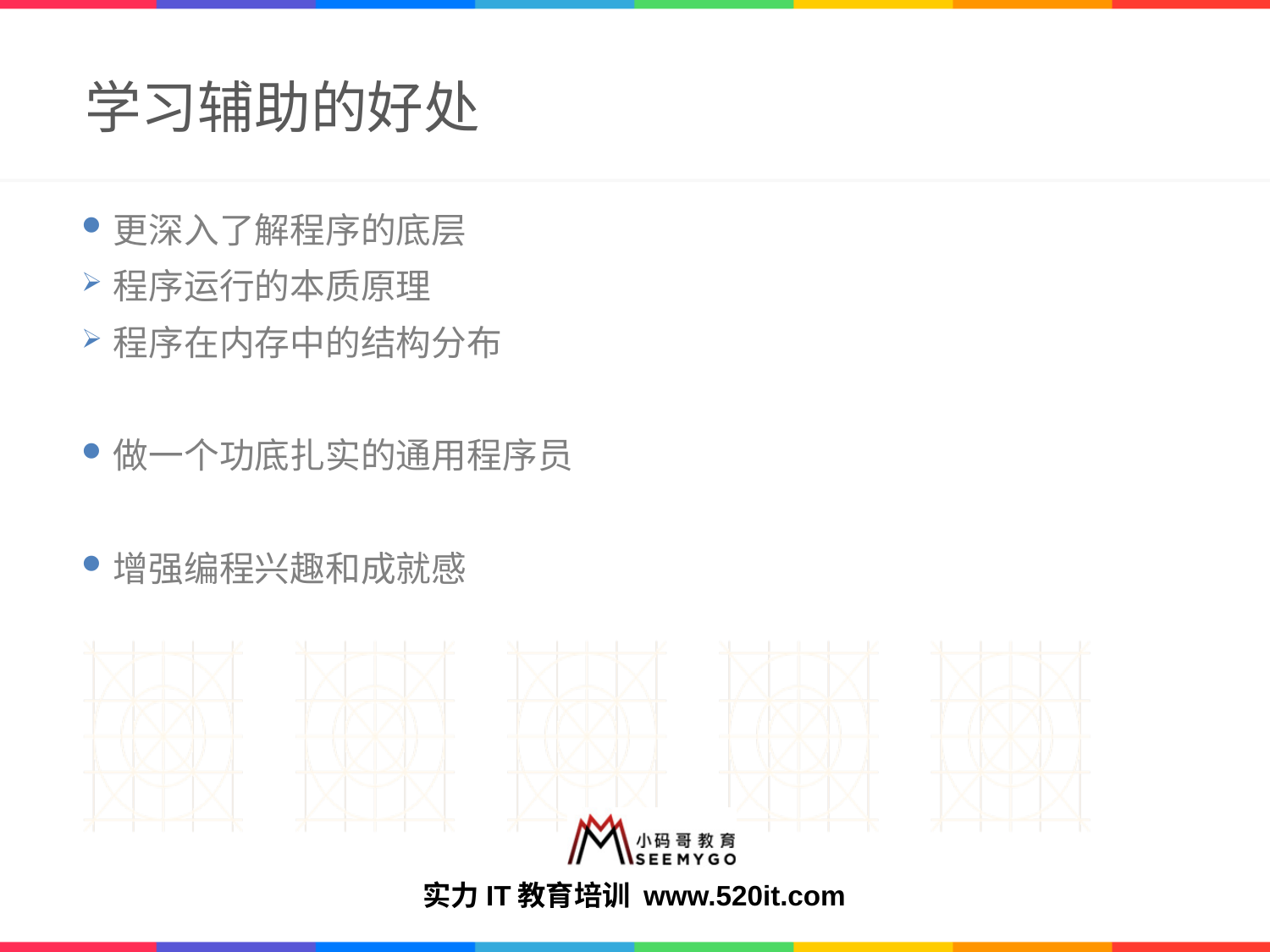

# 学习辅助的好处
更深入了解程序的底层
程序运行的本质原理
程序在内存中的结构分布

做一个功底扎实的通用程序员

增强编程兴趣和成就感